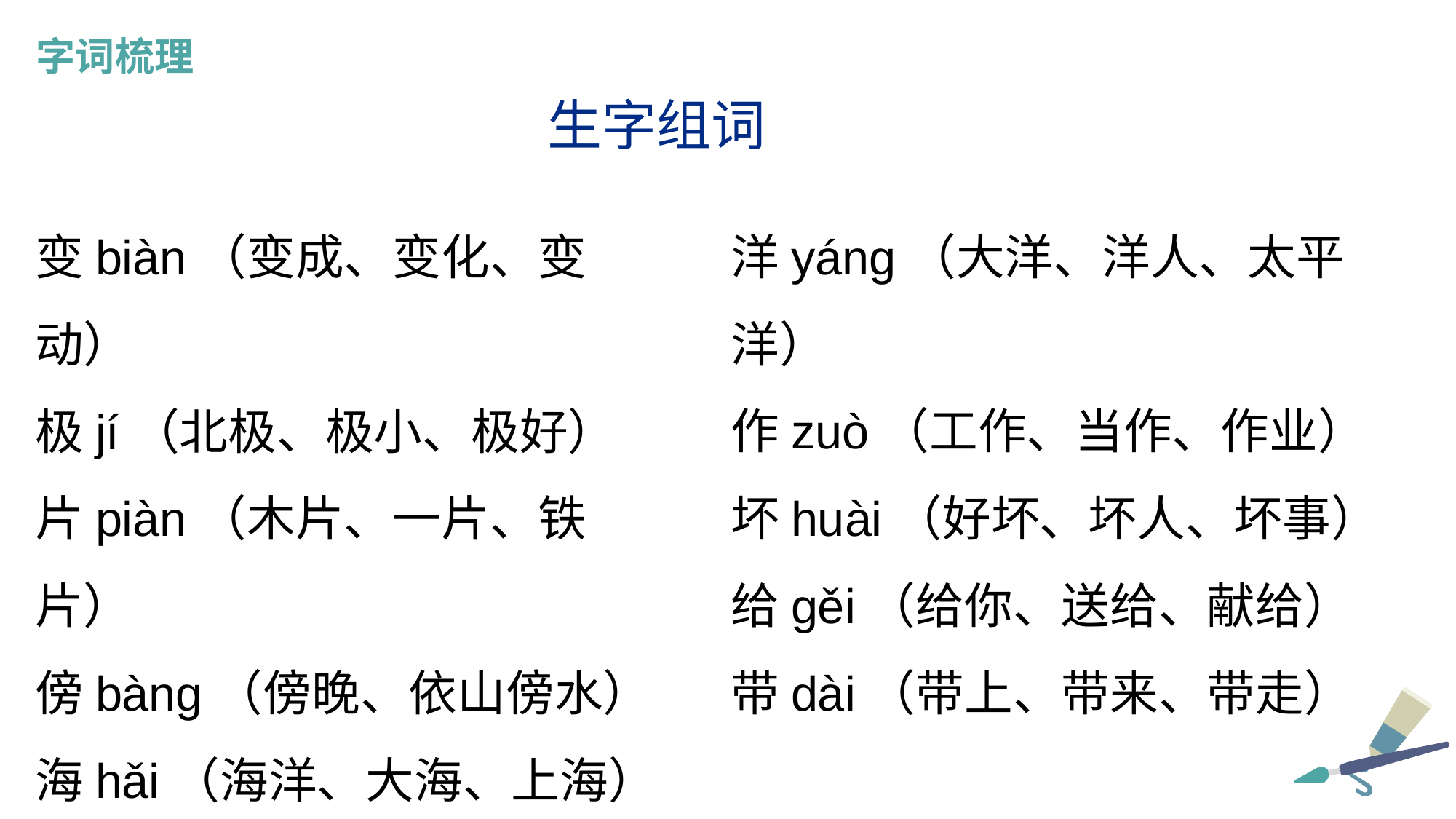

字词梳理
生字组词
变biàn（变成、变化、变动）
极jí（北极、极小、极好）
片piàn（木片、一片、铁片）
傍bàng（傍晚、依山傍水）
海hǎi（海洋、大海、上海）
洋yáng（大洋、洋人、太平洋）
作zuò（工作、当作、作业）
坏huài（好坏、坏人、坏事）
给gěi（给你、送给、献给）
带dài（带上、带来、带走）